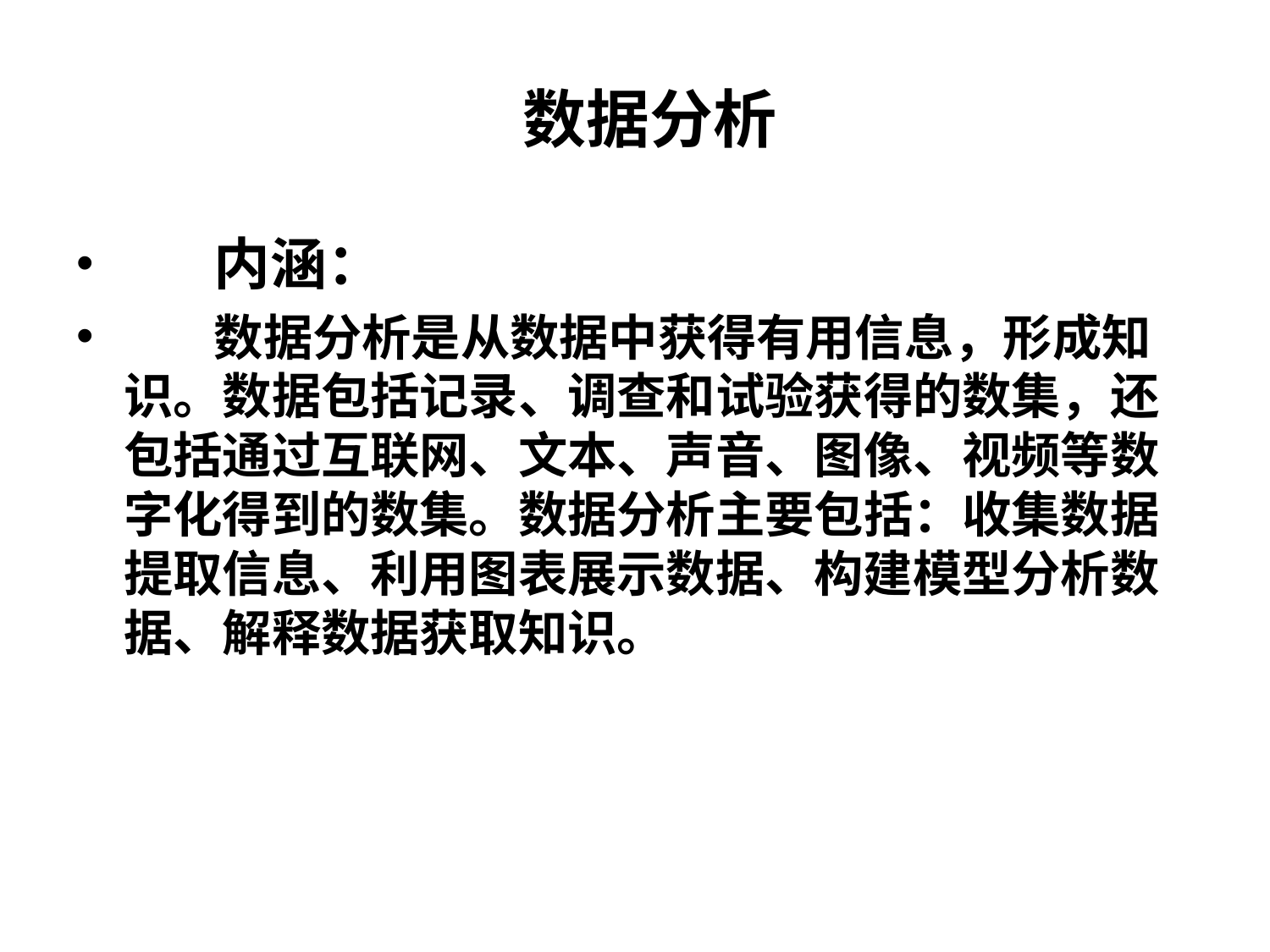

# 数据分析
       内涵：
       数据分析是从数据中获得有用信息，形成知识。数据包括记录、调查和试验获得的数集，还包括通过互联网、文本、声音、图像、视频等数字化得到的数集。数据分析主要包括：收集数据提取信息、利用图表展示数据、构建模型分析数据、解释数据获取知识。